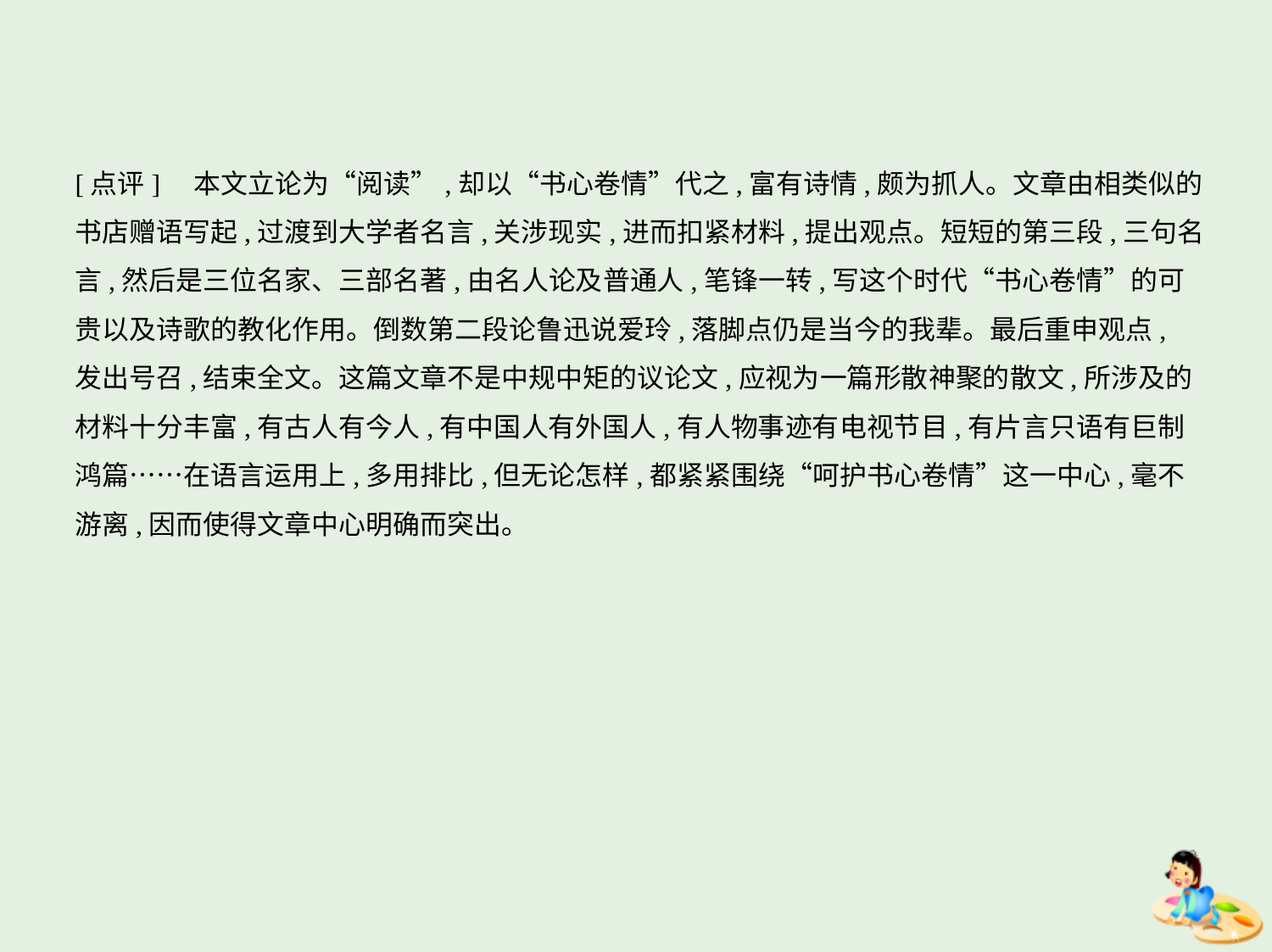

[点评]　本文立论为“阅读”,却以“书心卷情”代之,富有诗情,颇为抓人。文章由相类似的
书店赠语写起,过渡到大学者名言,关涉现实,进而扣紧材料,提出观点。短短的第三段,三句名
言,然后是三位名家、三部名著,由名人论及普通人,笔锋一转,写这个时代“书心卷情”的可
贵以及诗歌的教化作用。倒数第二段论鲁迅说爱玲,落脚点仍是当今的我辈。最后重申观点,
发出号召,结束全文。这篇文章不是中规中矩的议论文,应视为一篇形散神聚的散文,所涉及的
材料十分丰富,有古人有今人,有中国人有外国人,有人物事迹有电视节目,有片言只语有巨制
鸿篇……在语言运用上,多用排比,但无论怎样,都紧紧围绕“呵护书心卷情”这一中心,毫不
游离,因而使得文章中心明确而突出。